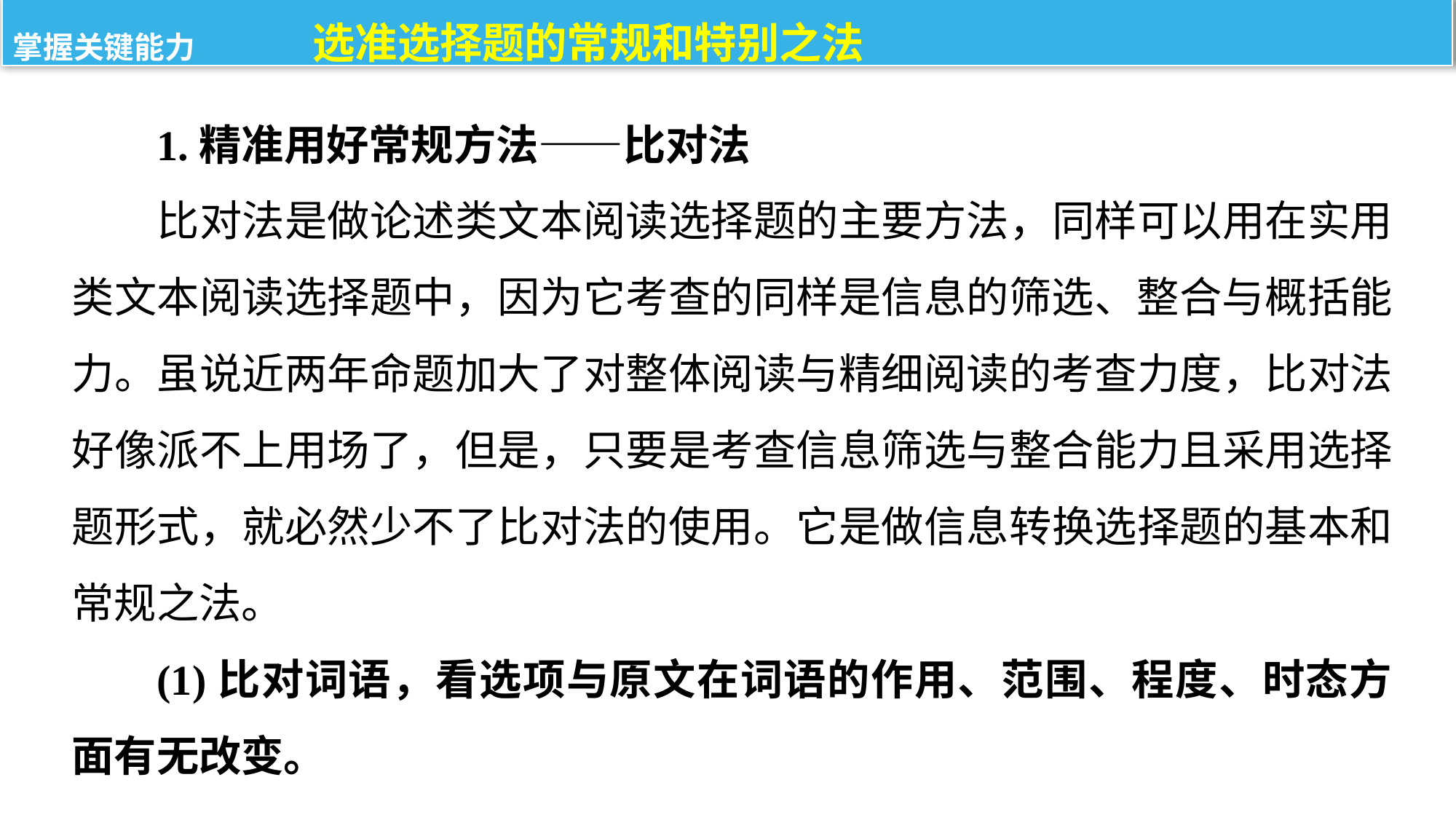

掌握关键能力                 选准选择题的常规和特别之法
1.精准用好常规方法——比对法
比对法是做论述类文本阅读选择题的主要方法，同样可以用在实用类文本阅读选择题中，因为它考查的同样是信息的筛选、整合与概括能力。虽说近两年命题加大了对整体阅读与精细阅读的考查力度，比对法好像派不上用场了，但是，只要是考查信息筛选与整合能力且采用选择题形式，就必然少不了比对法的使用。它是做信息转换选择题的基本和常规之法。
(1)比对词语，看选项与原文在词语的作用、范围、程度、时态方面有无改变。